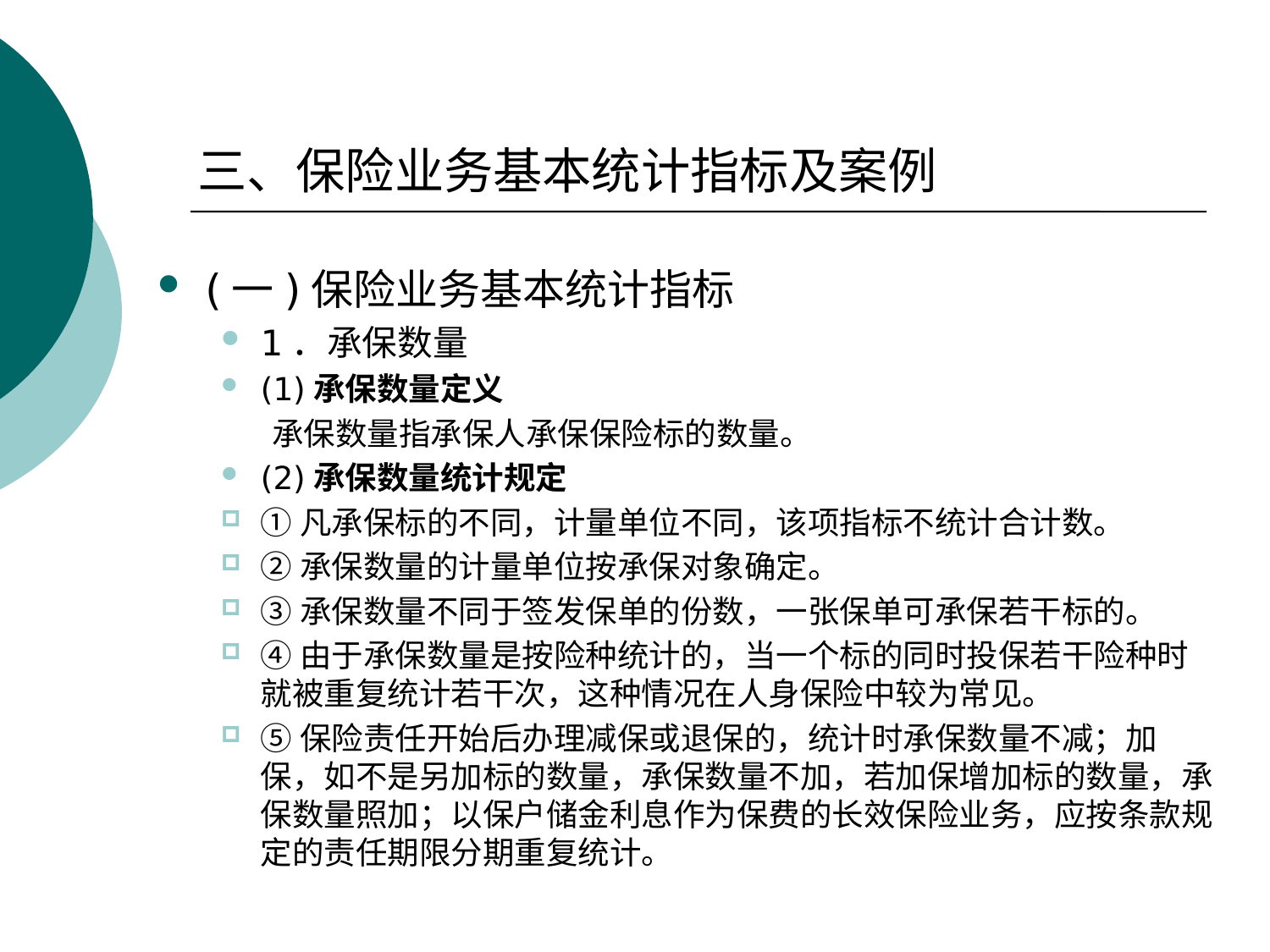

三、保险业务基本统计指标及案例

(一)保险业务基本统计指标
1．承保数量
(1)承保数量定义
      承保数量指承保人承保保险标的数量。
(2)承保数量统计规定
①凡承保标的不同，计量单位不同，该项指标不统计合计数。
②承保数量的计量单位按承保对象确定。
③承保数量不同于签发保单的份数，一张保单可承保若干标的。
④由于承保数量是按险种统计的，当一个标的同时投保若干险种时就被重复统计若干次，这种情况在人身保险中较为常见。
⑤保险责任开始后办理减保或退保的，统计时承保数量不减；加保，如不是另加标的数量，承保数量不加，若加保增加标的数量，承保数量照加；以保户储金利息作为保费的长效保险业务，应按条款规定的责任期限分期重复统计。